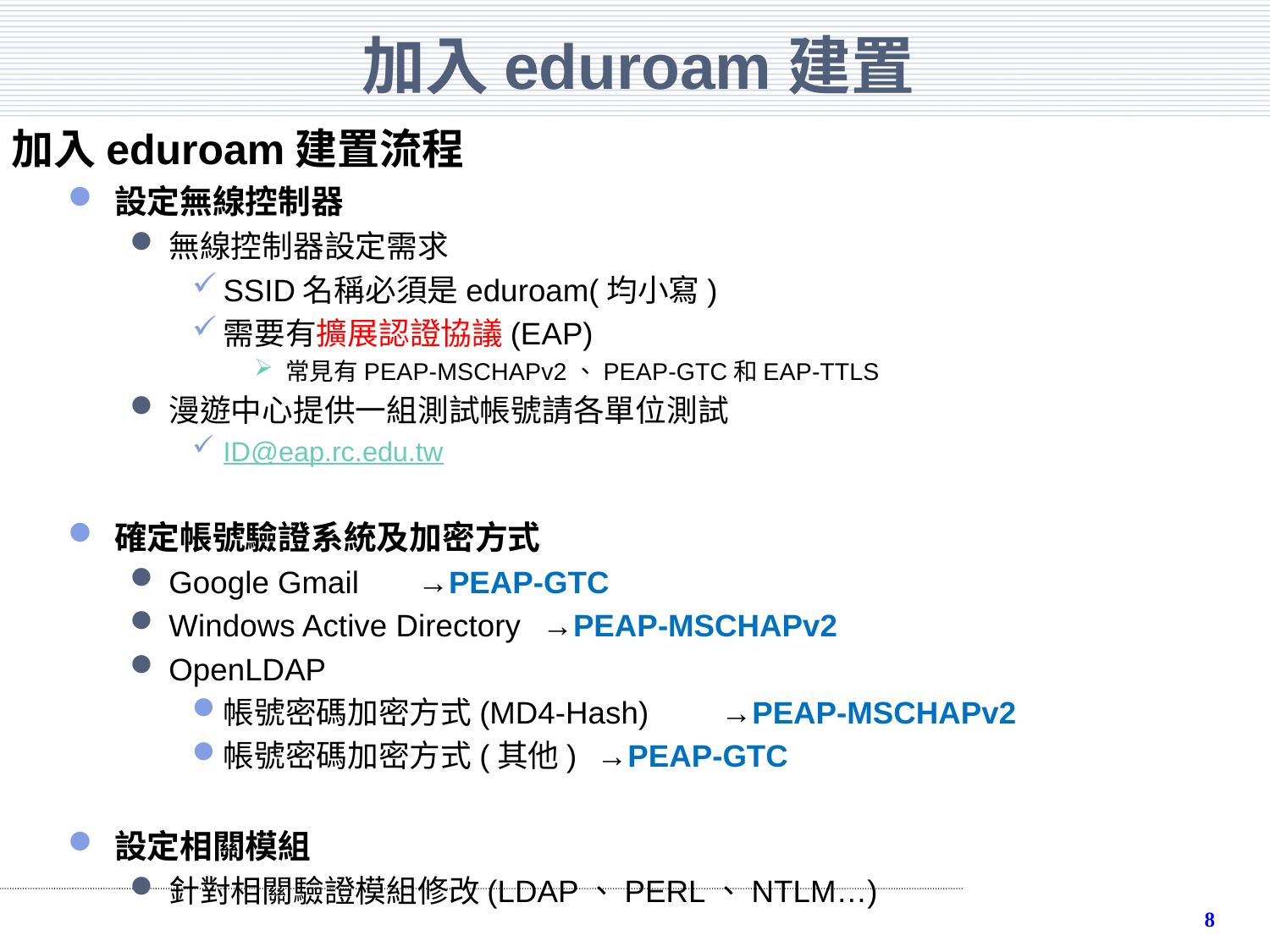

# 加入eduroam建置
加入eduroam建置流程

設定無線控制器
無線控制器設定需求
SSID名稱必須是eduroam(均小寫)
需要有擴展認證協議(EAP)
常見有PEAP-MSCHAPv2、PEAP-GTC和EAP-TTLS
漫遊中心提供一組測試帳號請各單位測試
ID@eap.rc.edu.tw

確定帳號驗證系統及加密方式
Google Gmail		→PEAP-GTC
Windows Active Directory	→PEAP-MSCHAPv2
OpenLDAP
帳號密碼加密方式(MD4-Hash) 	→PEAP-MSCHAPv2
帳號密碼加密方式(其他)		→PEAP-GTC

設定相關模組
針對相關驗證模組修改(LDAP、PERL、NTLM…)

8